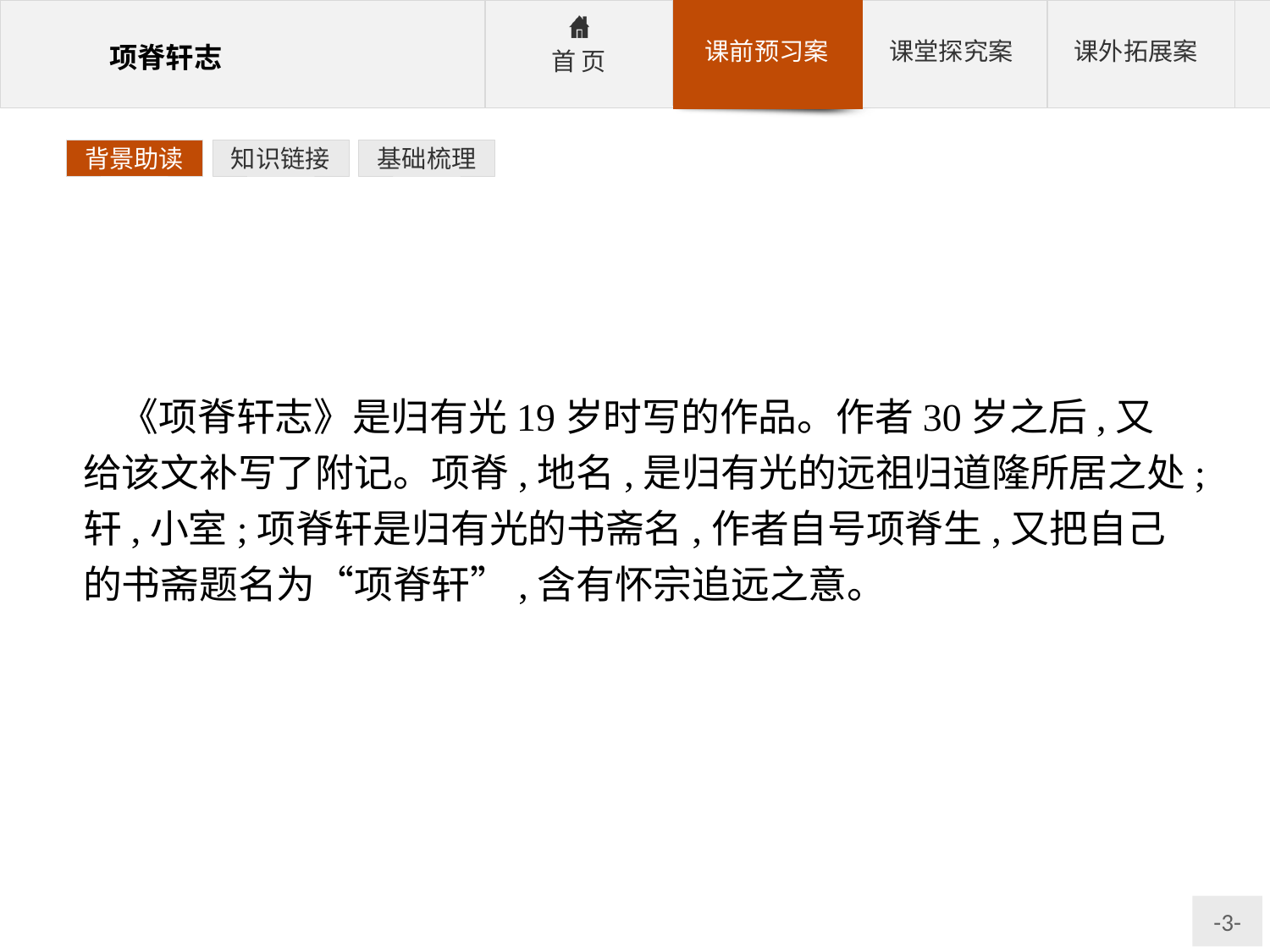

背景助读
知识链接
基础梳理
《项脊轩志》是归有光19岁时写的作品。作者30岁之后,又给该文补写了附记。项脊,地名,是归有光的远祖归道隆所居之处;轩,小室;项脊轩是归有光的书斋名,作者自号项脊生,又把自己的书斋题名为“项脊轩”,含有怀宗追远之意。